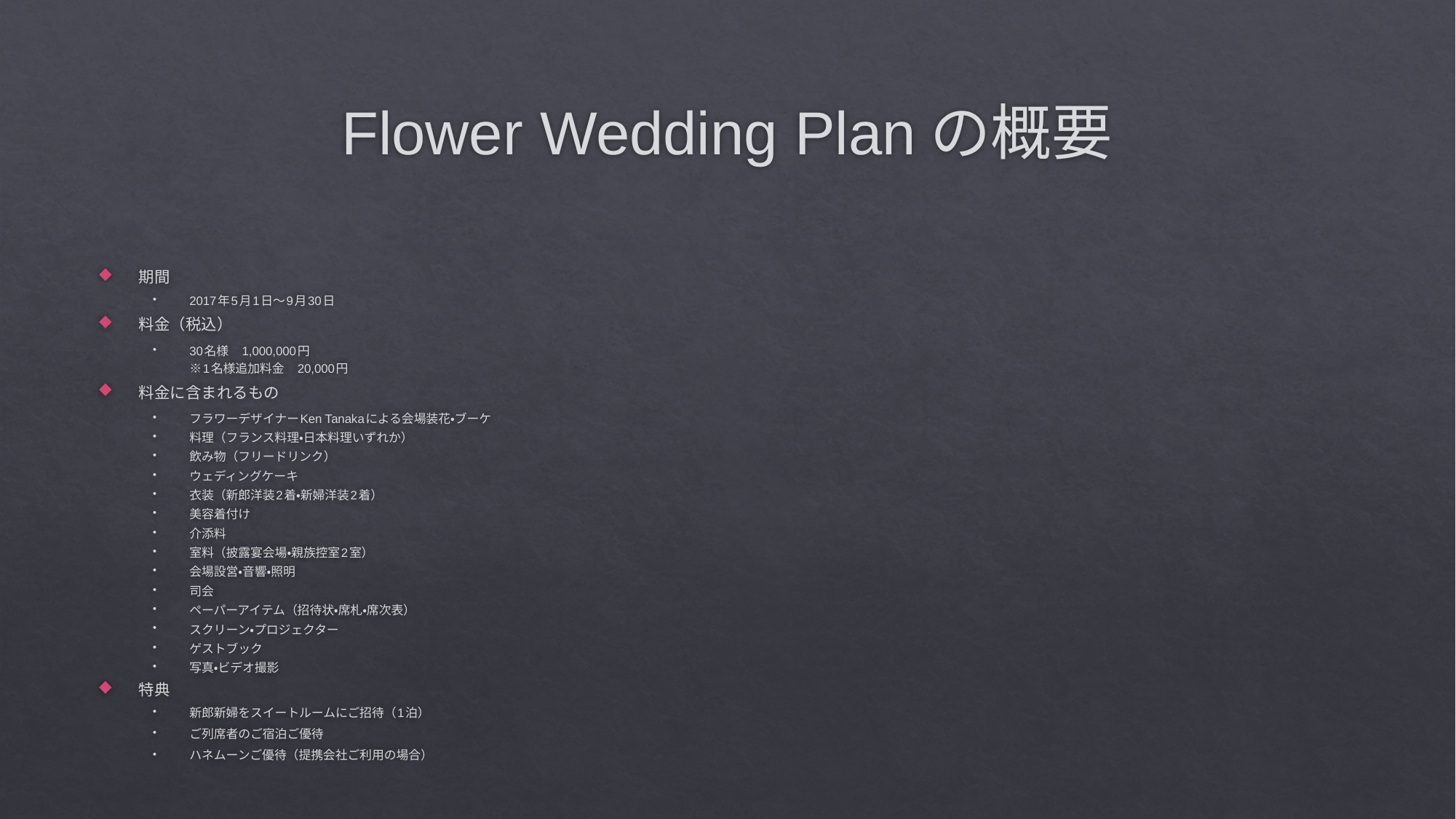

# Flower Wedding Planの概要
期間
2017年5月1日～9月30日
料金（税込）
30名様　1,000,000円
※1名様追加料金　20,000円
料金に含まれるもの
フラワーデザイナーKen Tanakaによる会場装花・ブーケ
料理（フランス料理・日本料理いずれか）
飲み物（フリードリンク）
ウェディングケーキ
衣装（新郎洋装2着・新婦洋装2着）
美容着付け
介添料
室料（披露宴会場・親族控室2室）
会場設営・音響・照明
司会
ペーパーアイテム（招待状・席札・席次表）
スクリーン・プロジェクター
ゲストブック
写真・ビデオ撮影
特典
新郎新婦をスイートルームにご招待（1泊）
ご列席者のご宿泊ご優待
ハネムーンご優待（提携会社ご利用の場合）